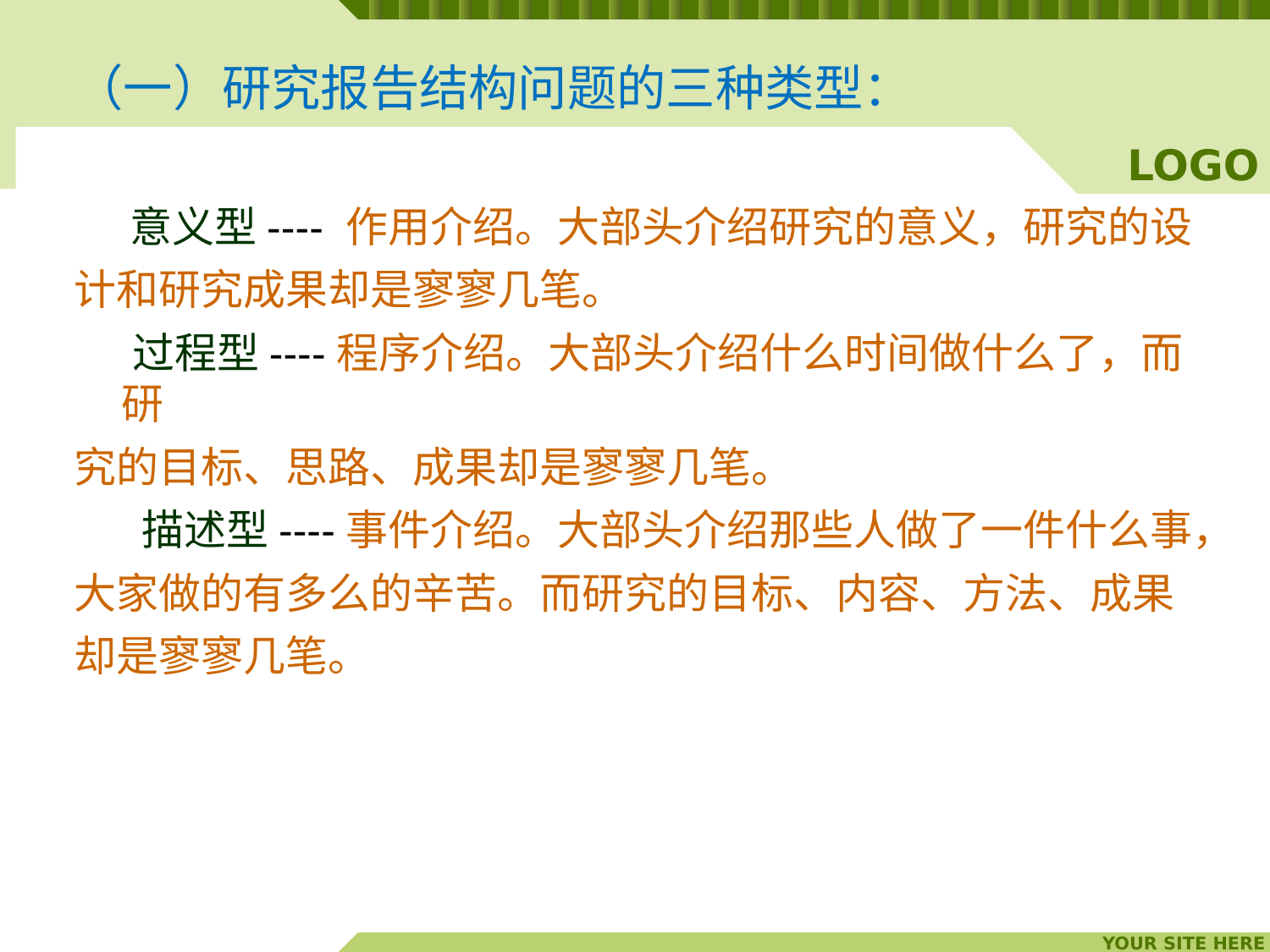

（一）研究报告结构问题的三种类型：

      意义型---- 作用介绍。大部头介绍研究的意义，研究的设
计和研究成果却是寥寥几笔。
     过程型----程序介绍。大部头介绍什么时间做什么了，而研
究的目标、思路、成果却是寥寥几笔。
      描述型----事件介绍。大部头介绍那些人做了一件什么事，
大家做的有多么的辛苦。而研究的目标、内容、方法、成果
却是寥寥几笔。